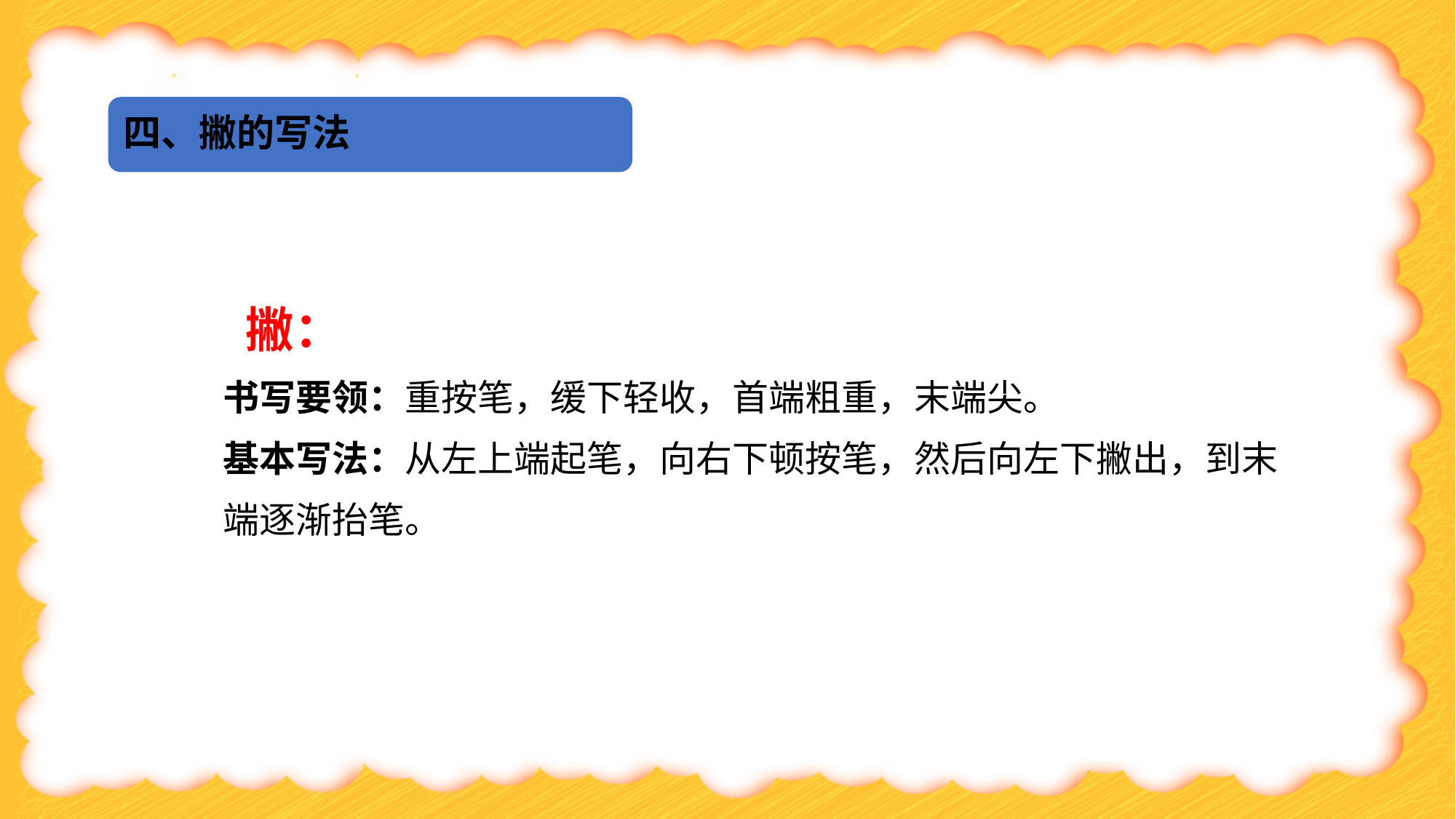

四、撇的写法
 撇：
书写要领：重按笔，缓下轻收，首端粗重，末端尖。
基本写法：从左上端起笔，向右下顿按笔，然后向左下撇出，到末端逐渐抬笔。